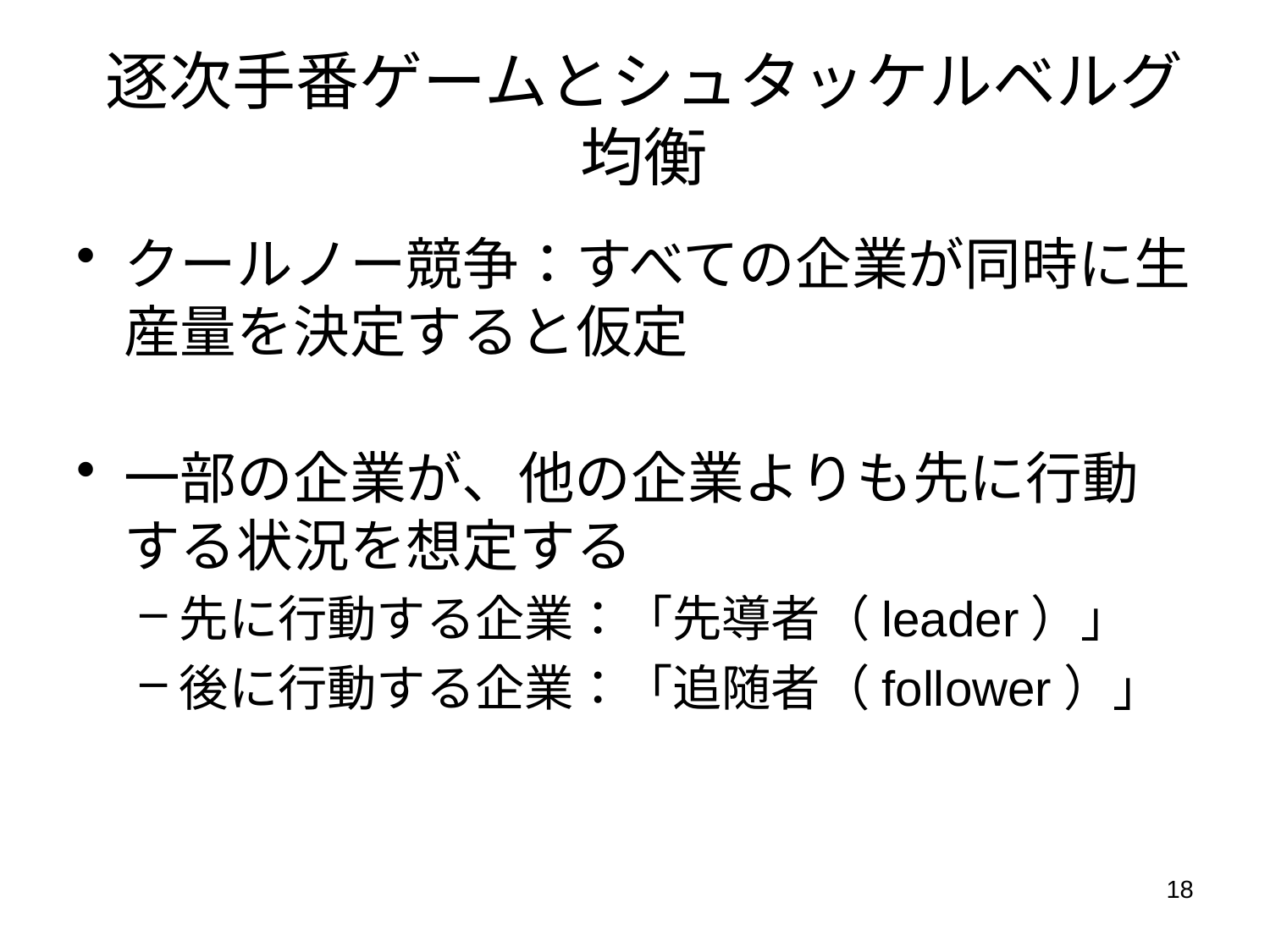

# 逐次手番ゲームとシュタッケルベルグ均衡
クールノー競争：すべての企業が同時に生産量を決定すると仮定

一部の企業が、他の企業よりも先に行動する状況を想定する
先に行動する企業：「先導者（leader）」
後に行動する企業：「追随者（follower）」

18